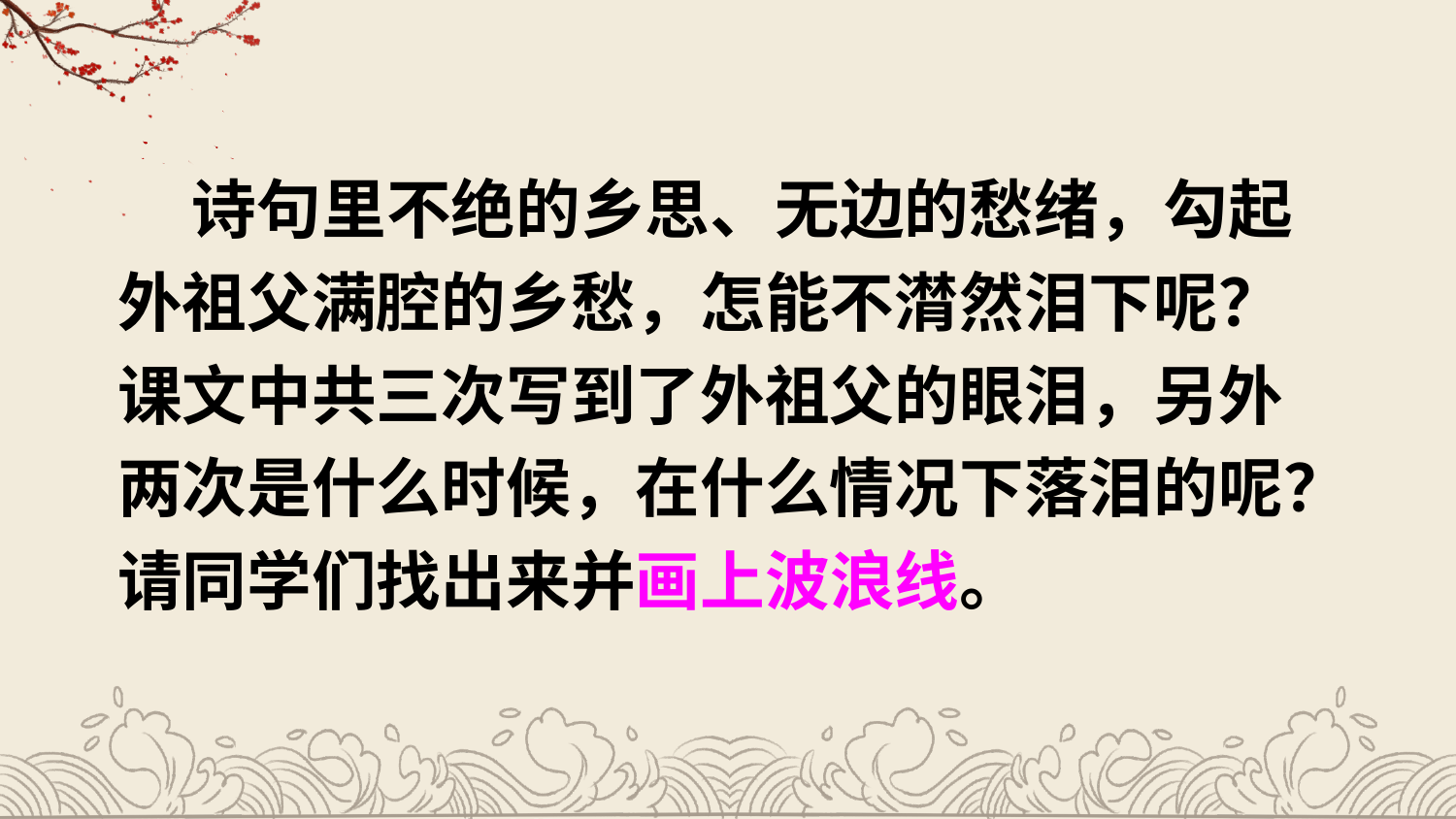

诗句里不绝的乡思、无边的愁绪，勾起外祖父满腔的乡愁，怎能不潸然泪下呢？课文中共三次写到了外祖父的眼泪，另外两次是什么时候，在什么情况下落泪的呢？请同学们找出来并画上波浪线。